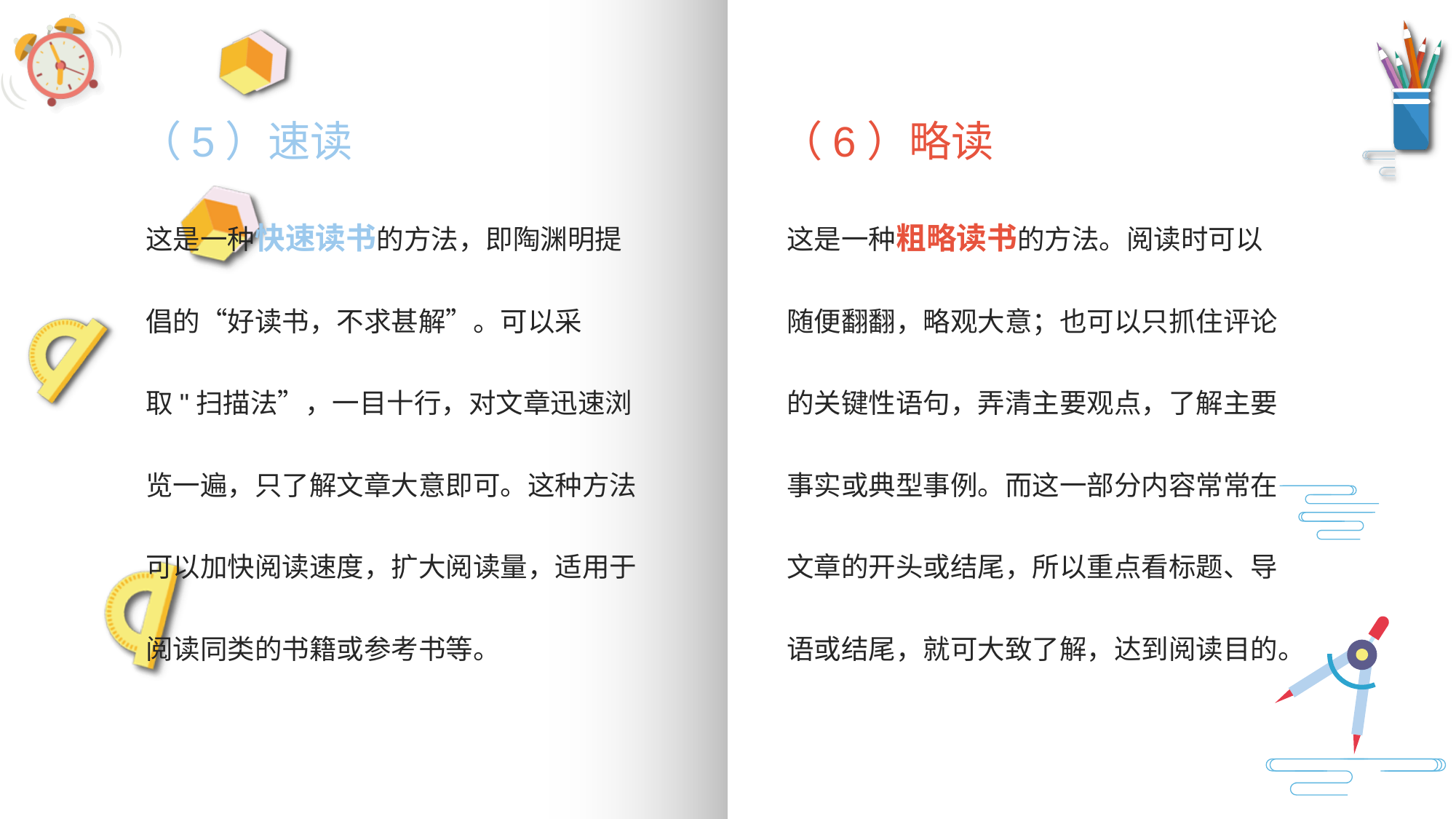

（5）速读
（6）略读
这是一种快速读书的方法，即陶渊明提倡的“好读书，不求甚解”。可以采取"扫描法”，一目十行，对文章迅速浏览一遍，只了解文章大意即可。这种方法可以加快阅读速度，扩大阅读量，适用于阅读同类的书籍或参考书等。
这是一种粗略读书的方法。阅读时可以随便翻翻，略观大意；也可以只抓住评论的关键性语句，弄清主要观点，了解主要事实或典型事例。而这一部分内容常常在文章的开头或结尾，所以重点看标题、导语或结尾，就可大致了解，达到阅读目的。